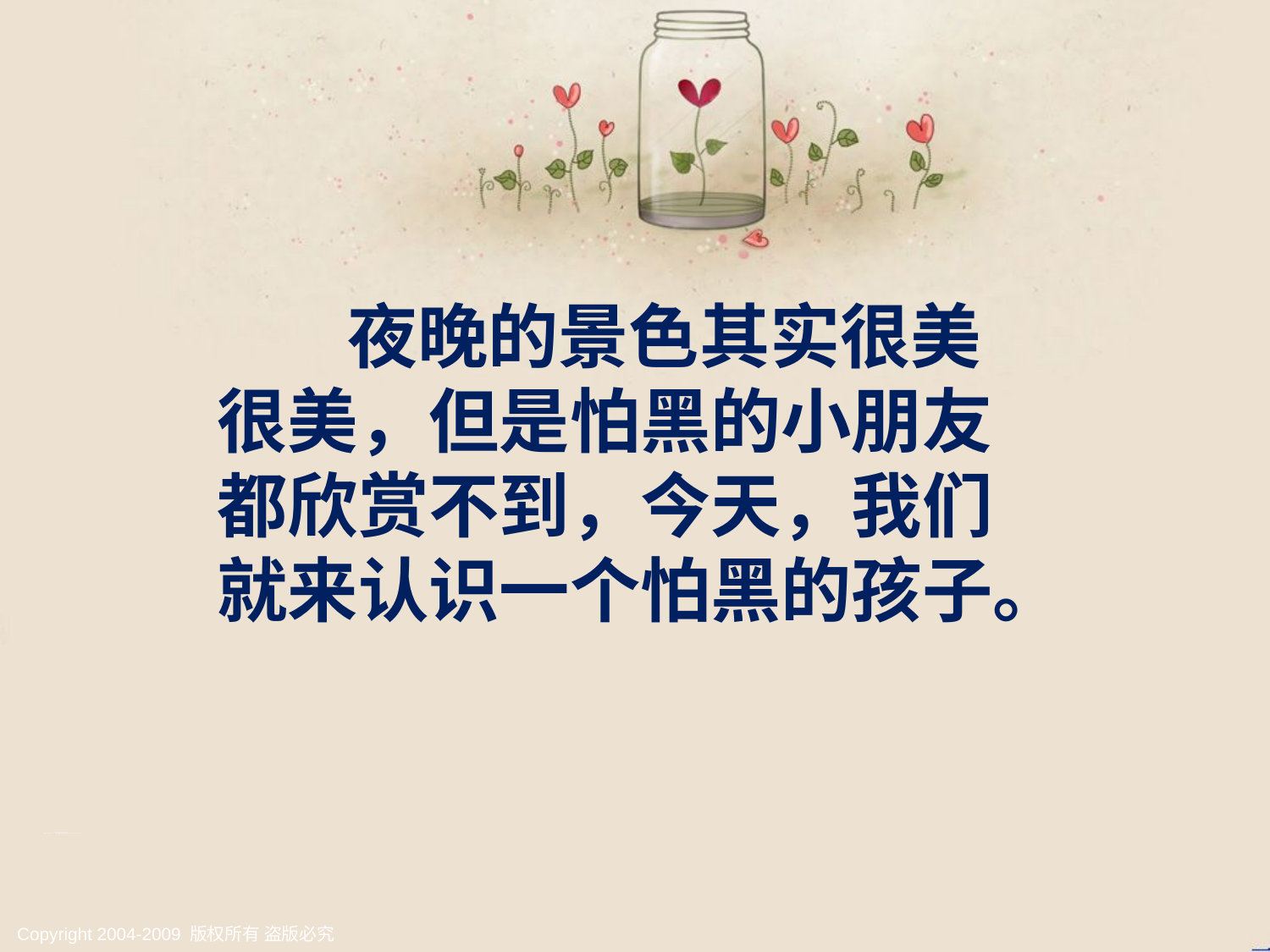

夜晚的景色其实很美很美，但是怕黑的小朋友都欣赏不到，今天，我们就来认识一个怕黑的孩子。
http://lspjy.com  绿色圃中学资源网http://cz.lspjy.com